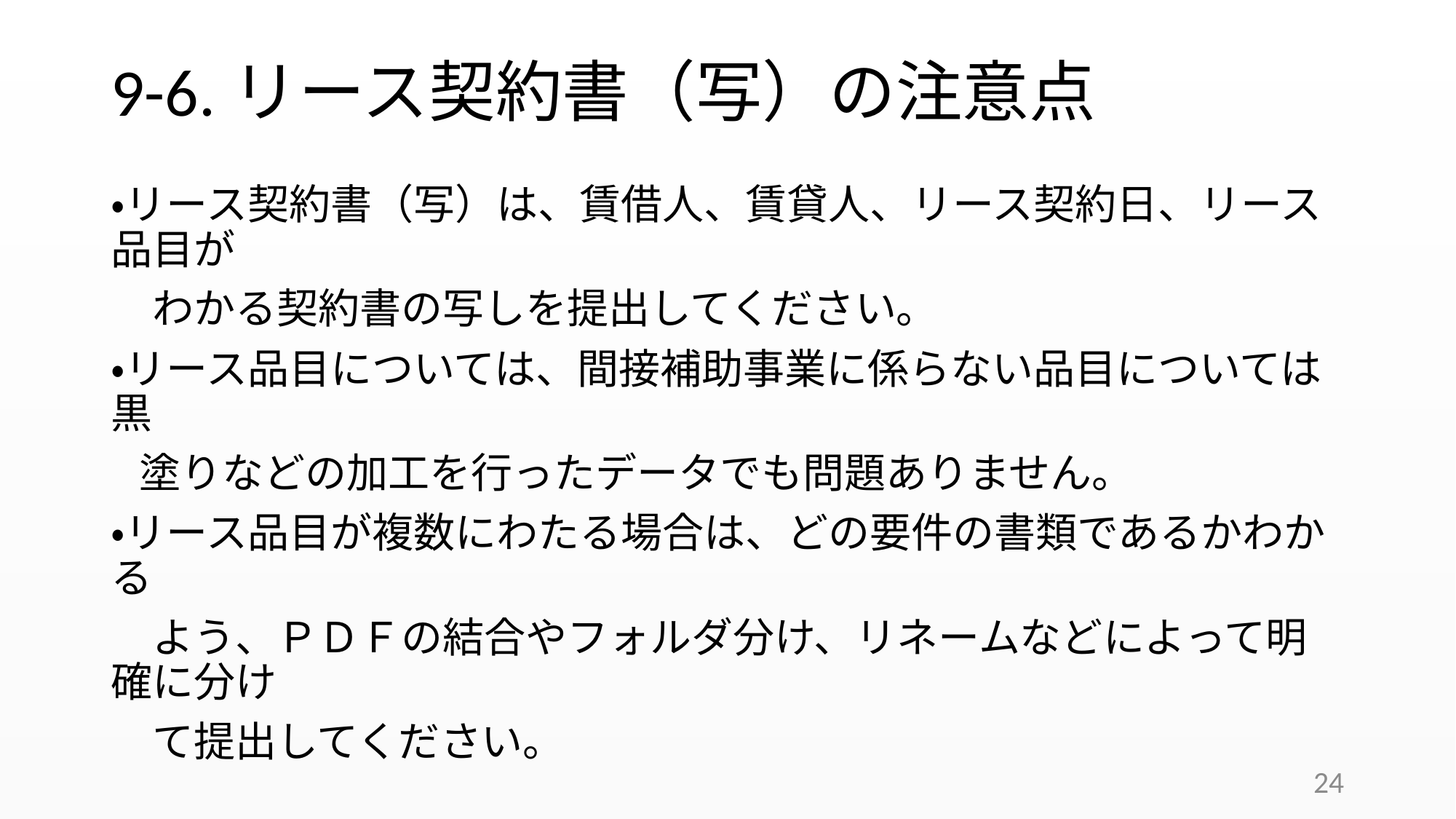

# 9-6.リース契約書（写）の注意点
・リース契約書（写）は、賃借人、賃貸人、リース契約日、リース品目が
　わかる契約書の写しを提出してください。
・リース品目については、間接補助事業に係らない品目については黒
  塗りなどの加工を行ったデータでも問題ありません。
・リース品目が複数にわたる場合は、どの要件の書類であるかわかる
　よう、ＰＤＦの結合やフォルダ分け、リネームなどによって明確に分け
　て提出してください。
24